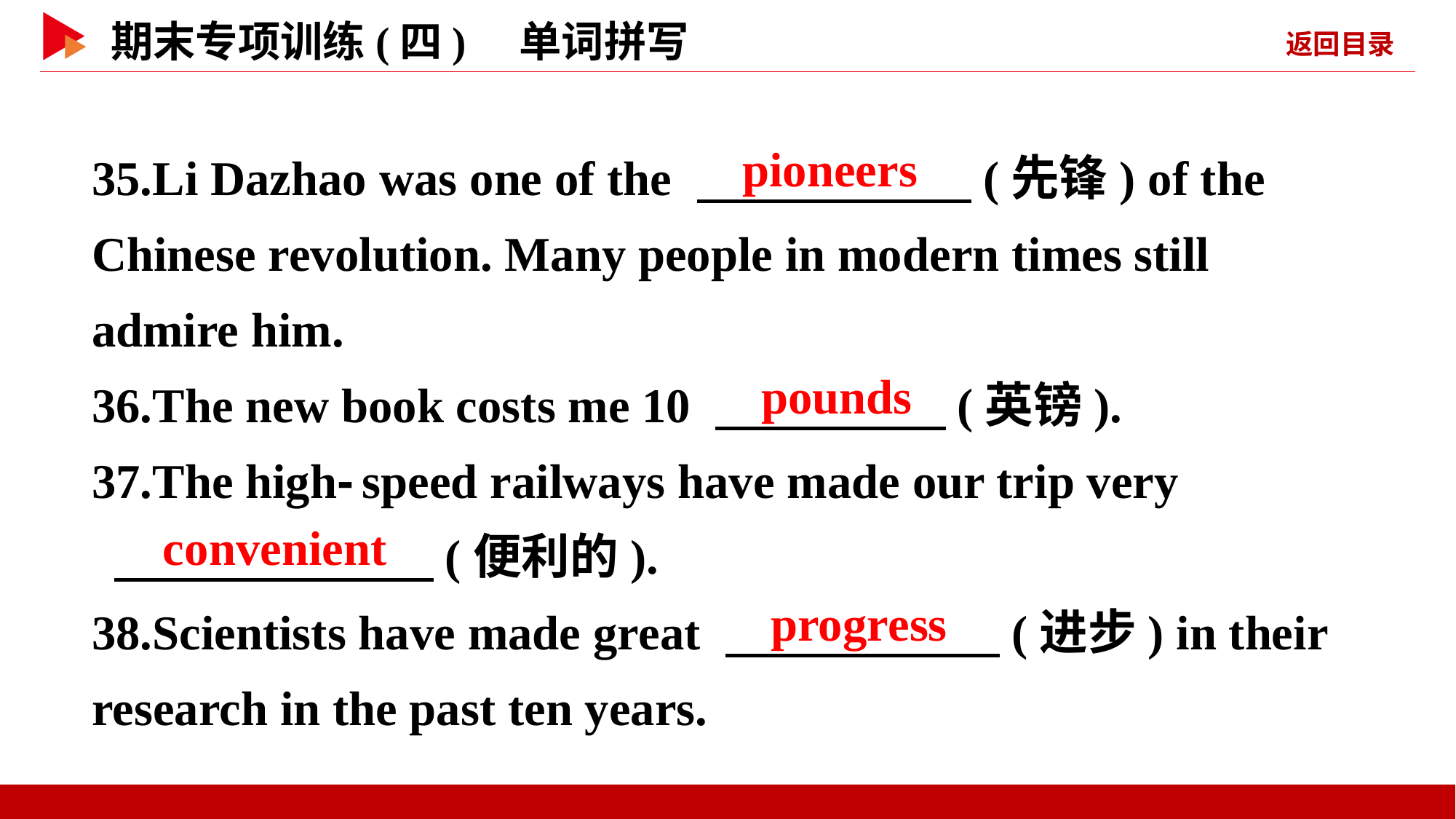

35.Li Dazhao was one of the 　                　(先锋) of the Chinese revolution. Many people in modern times still admire him.
36.The new book costs me 10 　            　(英镑).
37.The high⁃speed railways have made our trip very
 　                    　(便利的).
38.Scientists have made great 　                　(进步) in their research in the past ten years.
　pioneers
　pounds
　convenient
　progress